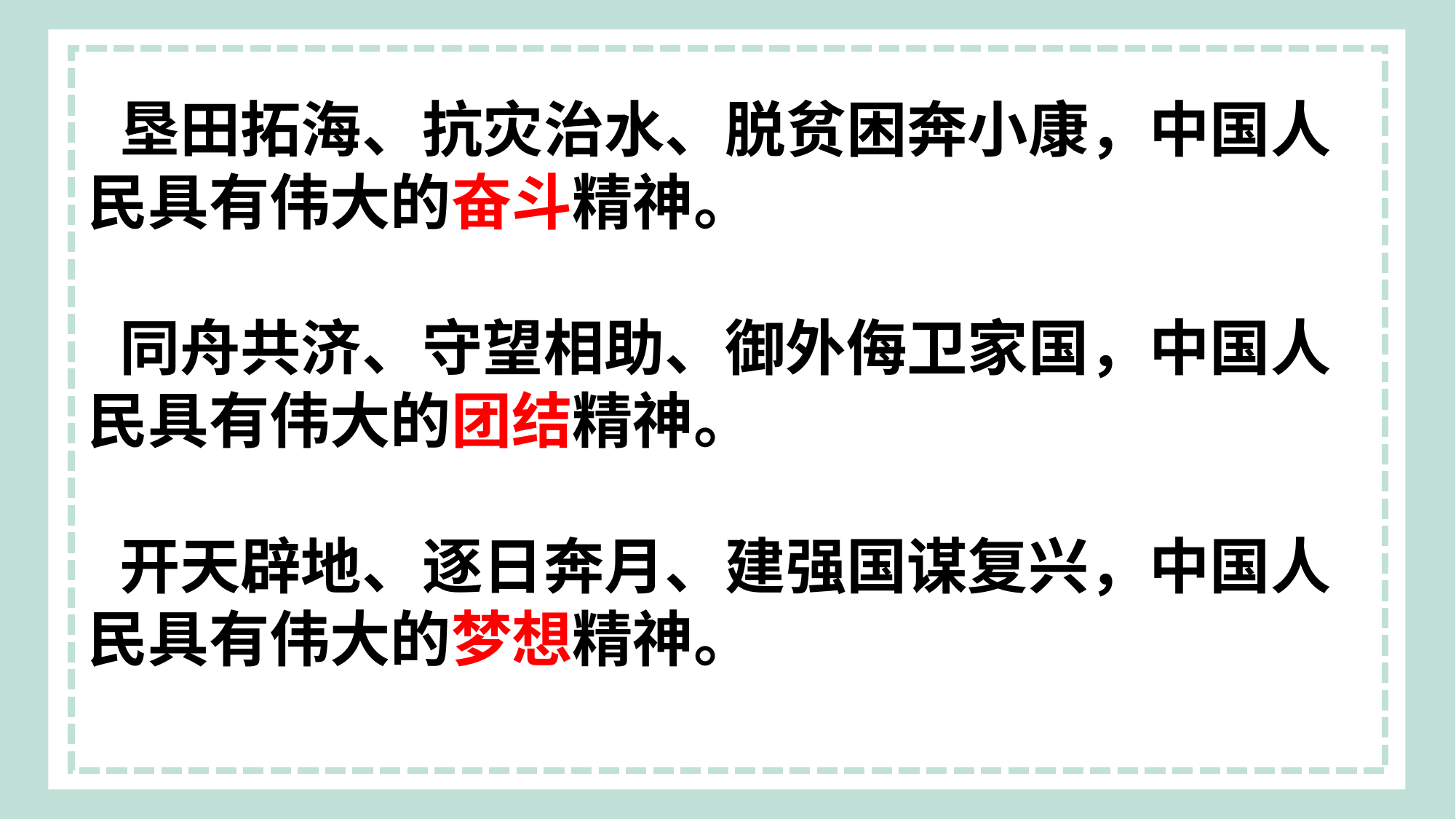

垦田拓海、抗灾治水、脱贫困奔小康，中国人民具有伟大的奋斗精神。

同舟共济、守望相助、御外侮卫家国，中国人民具有伟大的团结精神。

开天辟地、逐日奔月、建强国谋复兴，中国人民具有伟大的梦想精神。